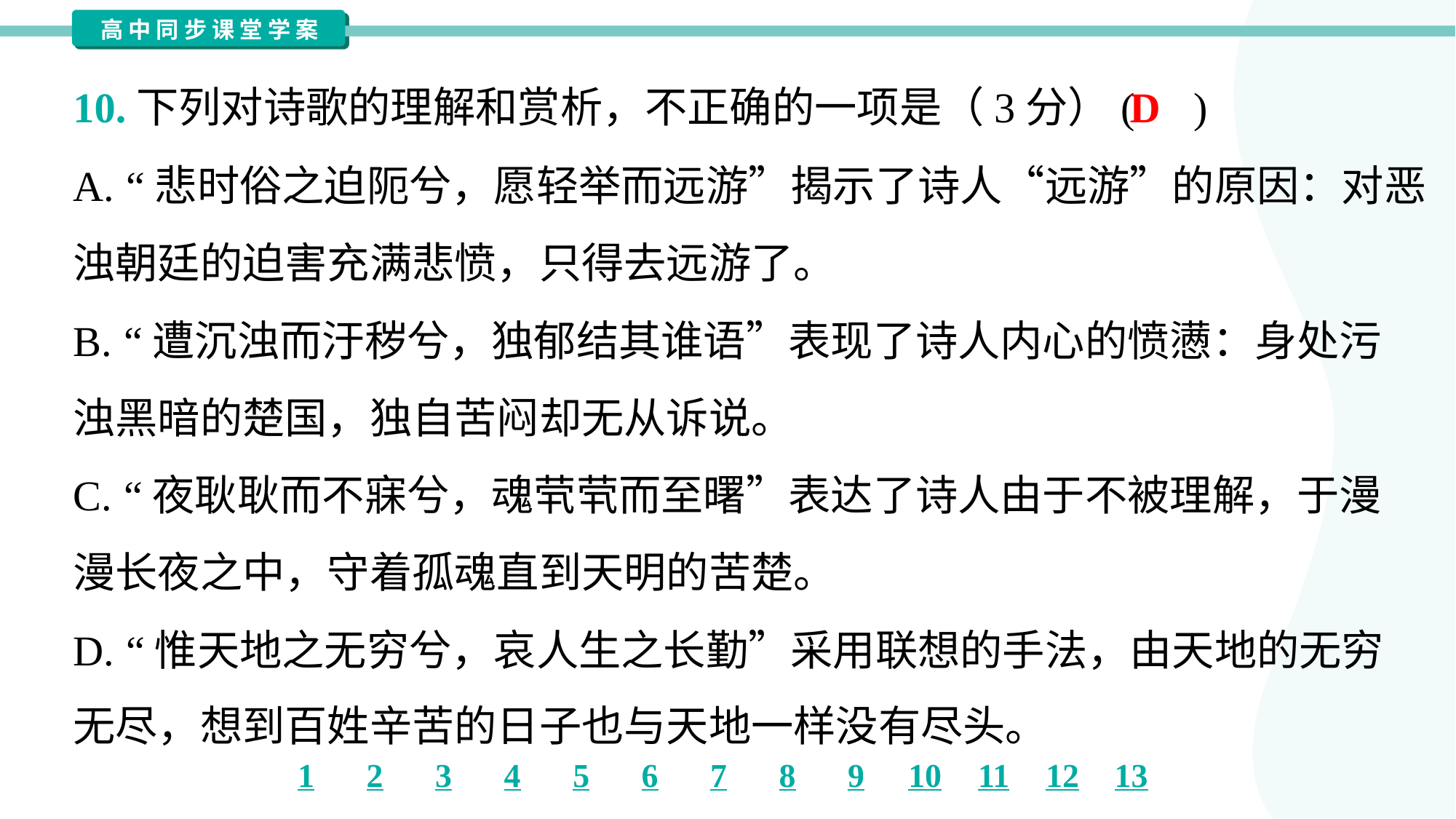

D
10.下列对诗歌的理解和赏析，不正确的一项是（3分）(     )
A. “悲时俗之迫阨兮，愿轻举而远游”揭示了诗人“远游”的原因：对恶
浊朝廷的迫害充满悲愤，只得去远游了。
B. “遭沉浊而汙秽兮，独郁结其谁语”表现了诗人内心的愤懑：身处污
浊黑暗的楚国，独自苦闷却无从诉说。
C. “夜耿耿而不寐兮，魂茕茕而至曙”表达了诗人由于不被理解，于漫
漫长夜之中，守着孤魂直到天明的苦楚。
D. “惟天地之无穷兮，哀人生之长勤”采用联想的手法，由天地的无穷
无尽，想到百姓辛苦的日子也与天地一样没有尽头。